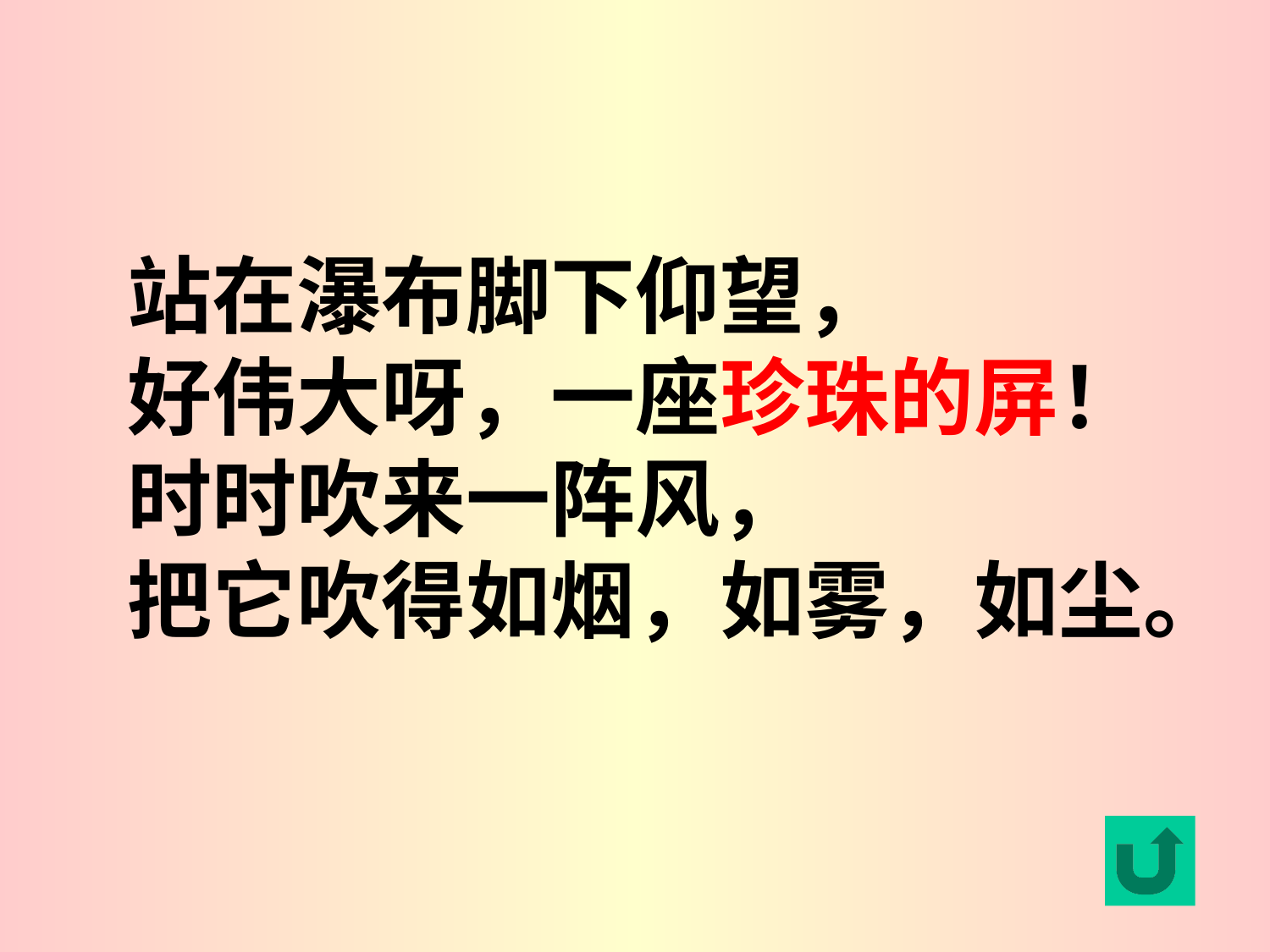

站在瀑布脚下仰望，
好伟大呀，一座珍珠的屏！
时时吹来一阵风，
把它吹得如烟，如雾，如尘。